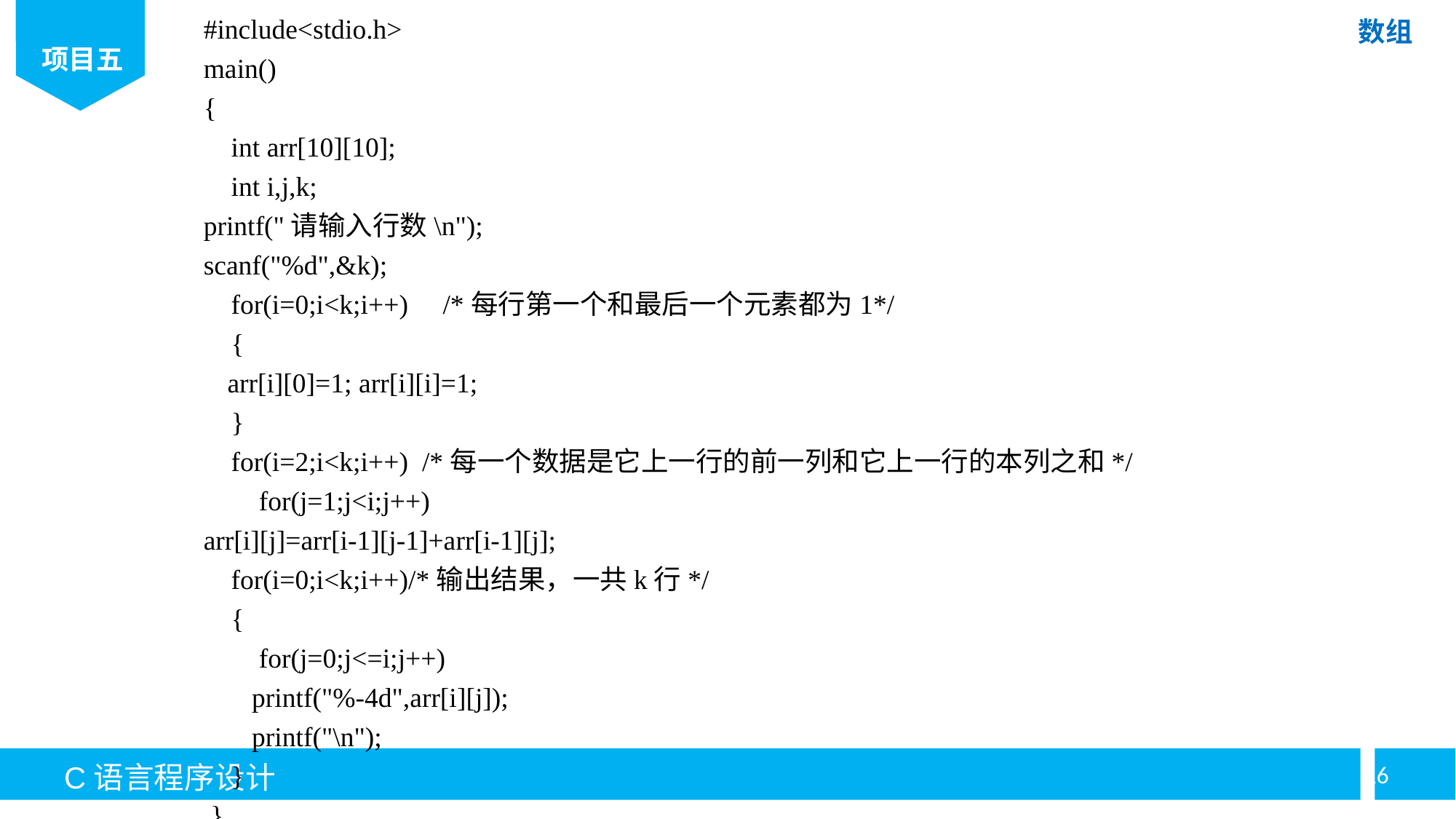

#include<stdio.h>
main()
{
    int arr[10][10];
    int i,j,k;
printf("请输入行数\n");
scanf("%d",&k);
    for(i=0;i<k;i++)     /*每行第一个和最后一个元素都为1*/
    {
arr[i][0]=1; arr[i][i]=1;
    }
    for(i=2;i<k;i++)  /*每一个数据是它上一行的前一列和它上一行的本列之和*/
        for(j=1;j<i;j++)
arr[i][j]=arr[i-1][j-1]+arr[i-1][j];
    for(i=0;i<k;i++)/*输出结果，一共k行*/
    {
        for(j=0;j<=i;j++)
       printf("%-4d",arr[i][j]);
       printf("\n");
    }
 }